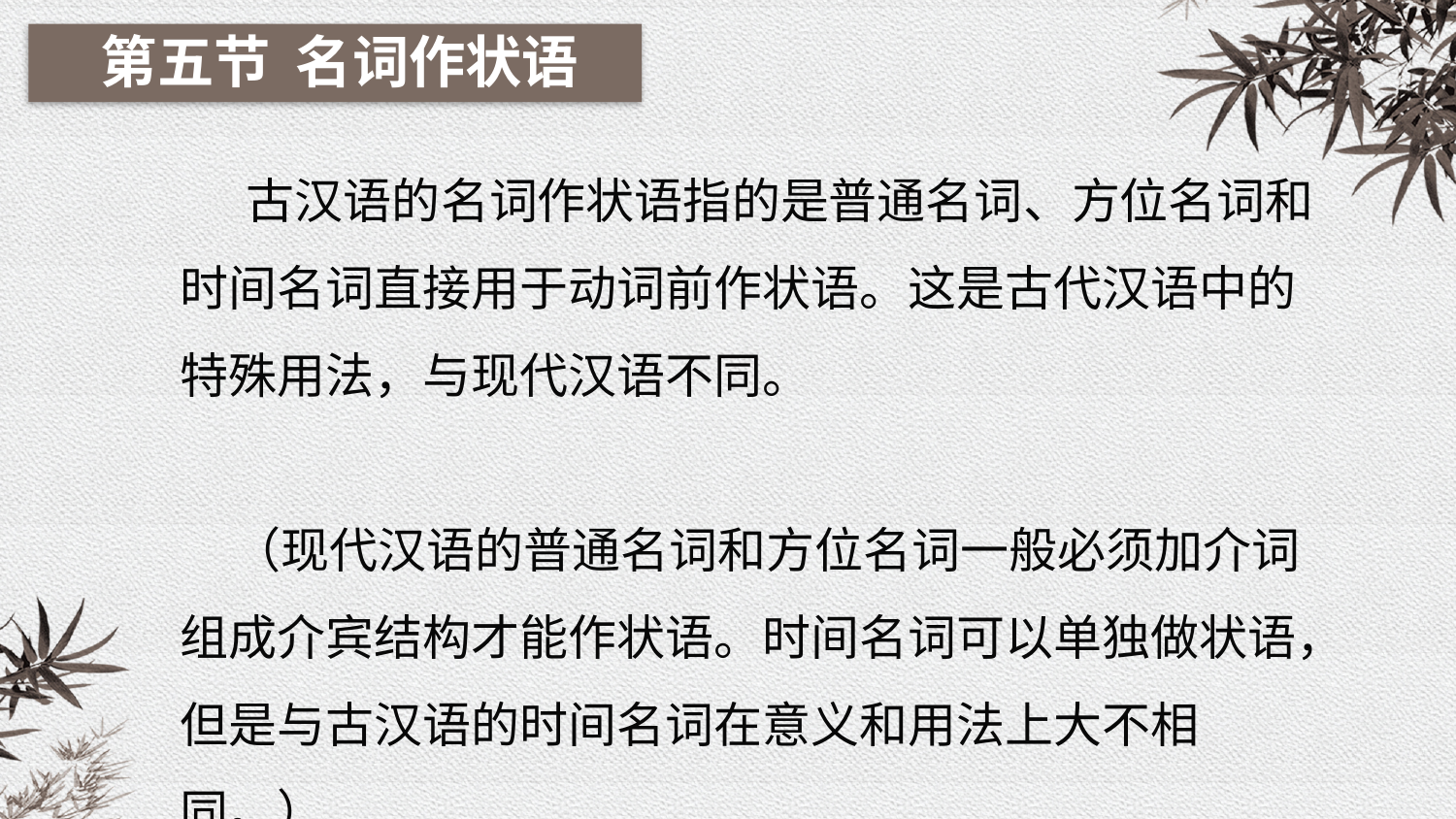

第五节  名词作状语

    古汉语的名词作状语指的是普通名词、方位名词和时间名词直接用于动词前作状语。这是古代汉语中的特殊用法，与现代汉语不同。

   （现代汉语的普通名词和方位名词一般必须加介词组成介宾结构才能作状语。时间名词可以单独做状语，但是与古汉语的时间名词在意义和用法上大不相同。）